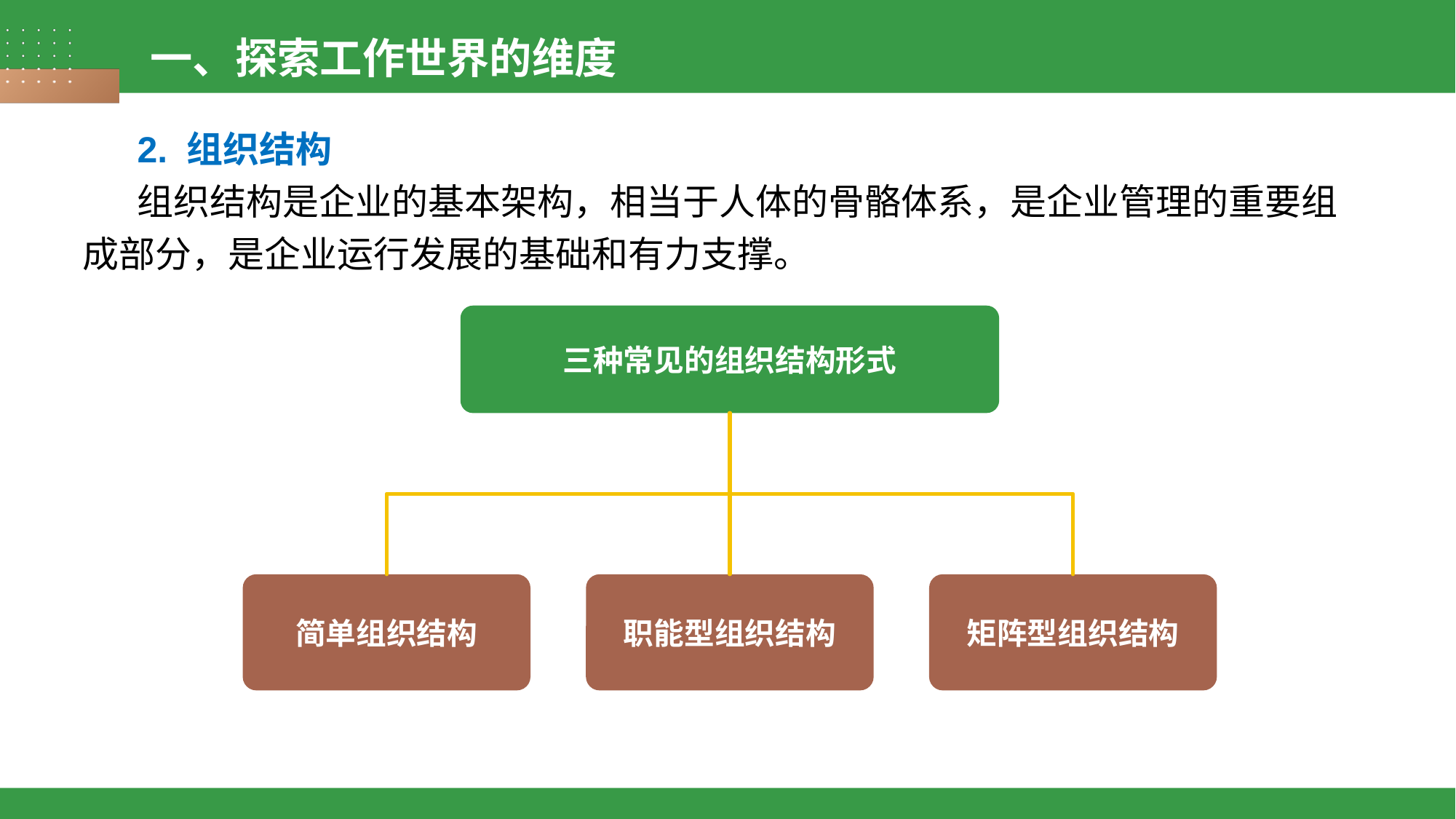

一、探索工作世界的维度
2. 组织结构
组织结构是企业的基本架构，相当于人体的骨骼体系，是企业管理的重要组成部分，是企业运行发展的基础和有力支撑。
三种常见的组织结构形式
简单组织结构
职能型组织结构
矩阵型组织结构